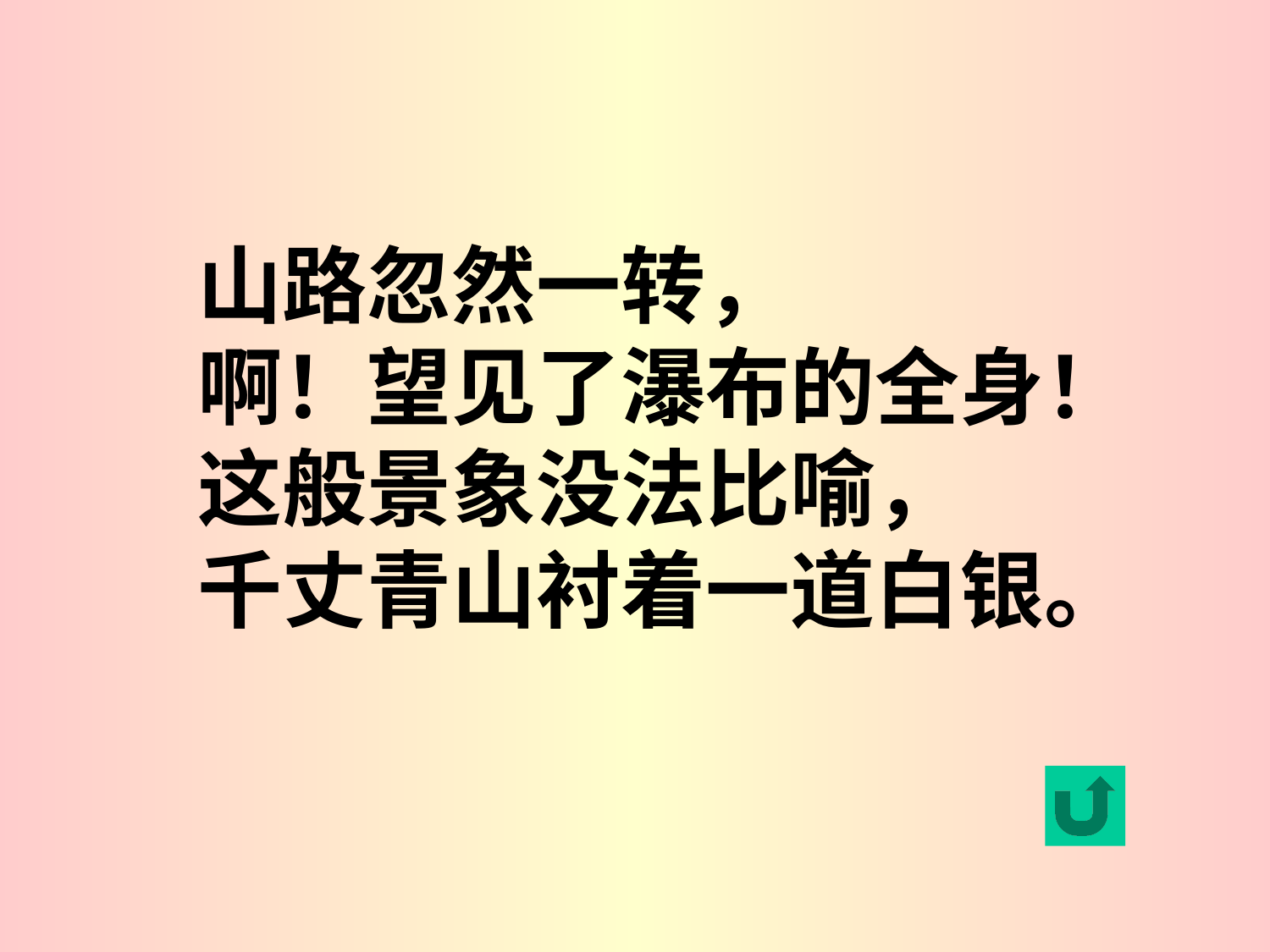

山路忽然一转，
啊！望见了瀑布的全身！
这般景象没法比喻，
千丈青山衬着一道白银。